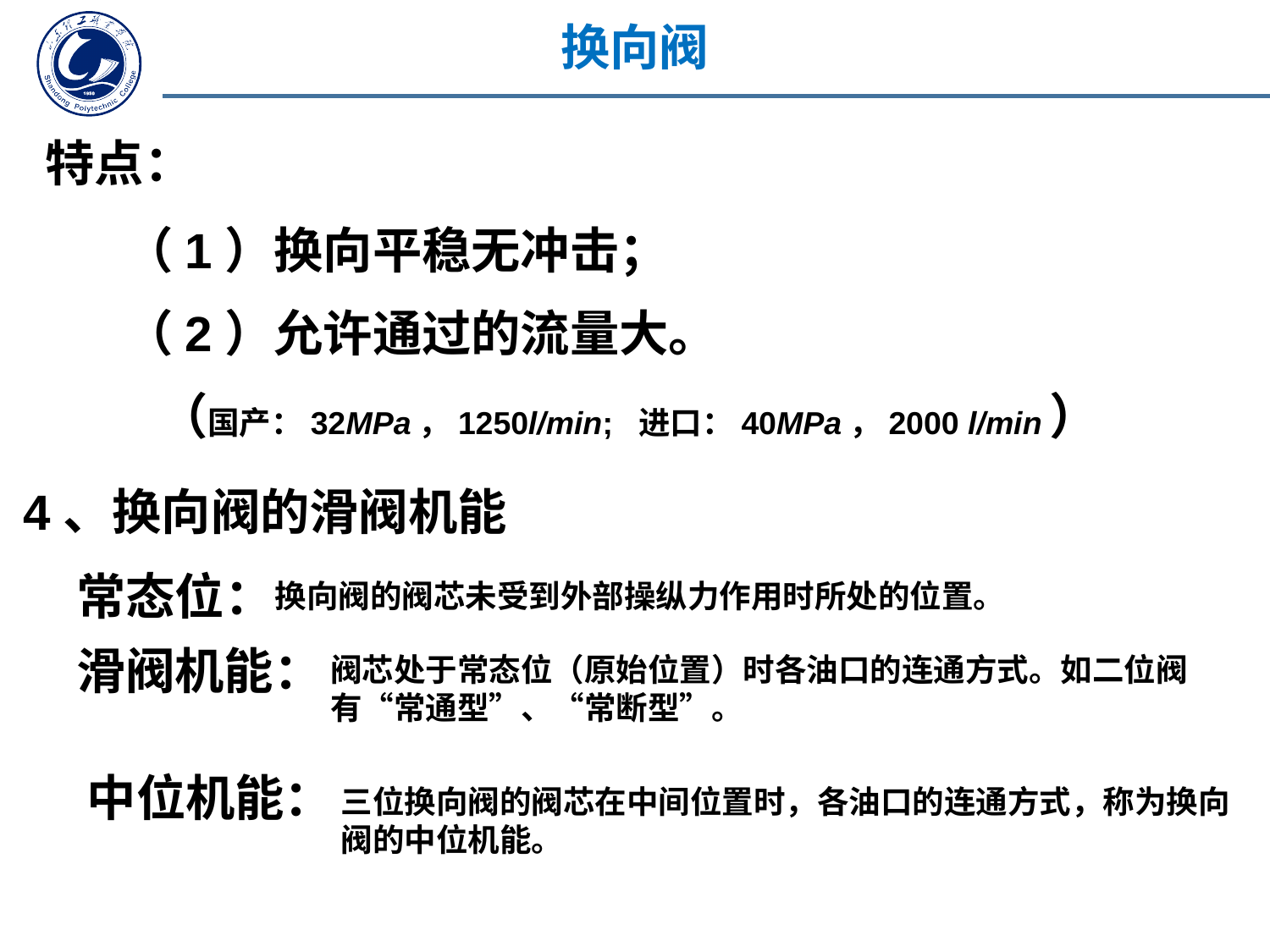

换向阀
特点：
（1）换向平稳无冲击；
（2）允许通过的流量大。
  （国产：32MPa，1250l/min;  进口：40MPa，2000 l/min）
4、换向阀的滑阀机能
常态位：
换向阀的阀芯未受到外部操纵力作用时所处的位置。
滑阀机能：
阀芯处于常态位（原始位置）时各油口的连通方式。如二位阀有“常通型”、“常断型”。
中位机能：
三位换向阀的阀芯在中间位置时，各油口的连通方式，称为换向阀的中位机能。